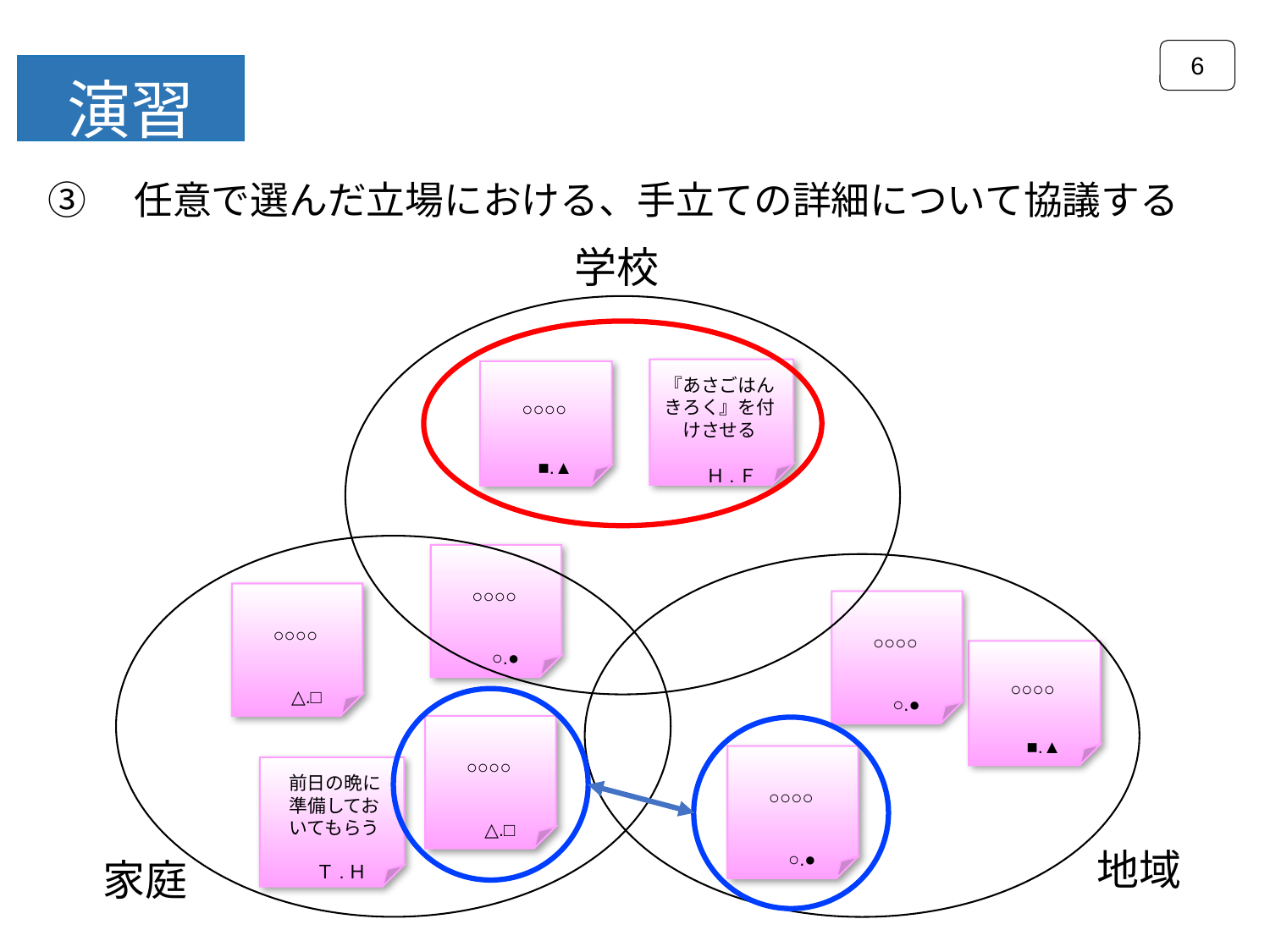

6
演習
③　任意で選んだ立場における、手立ての詳細について協議する
学校

『あさごはんきろく』を付けさせる
Ｈ.Ｆ

○○○○
■.▲

○○○○
○.●

○○○○
△.□

○○○○
○.●

○○○○
■.▲

○○○○
△.□

○○○○
○.●

前日の晩に準備しておいてもらう
Ｔ.Ｈ
地域
家庭